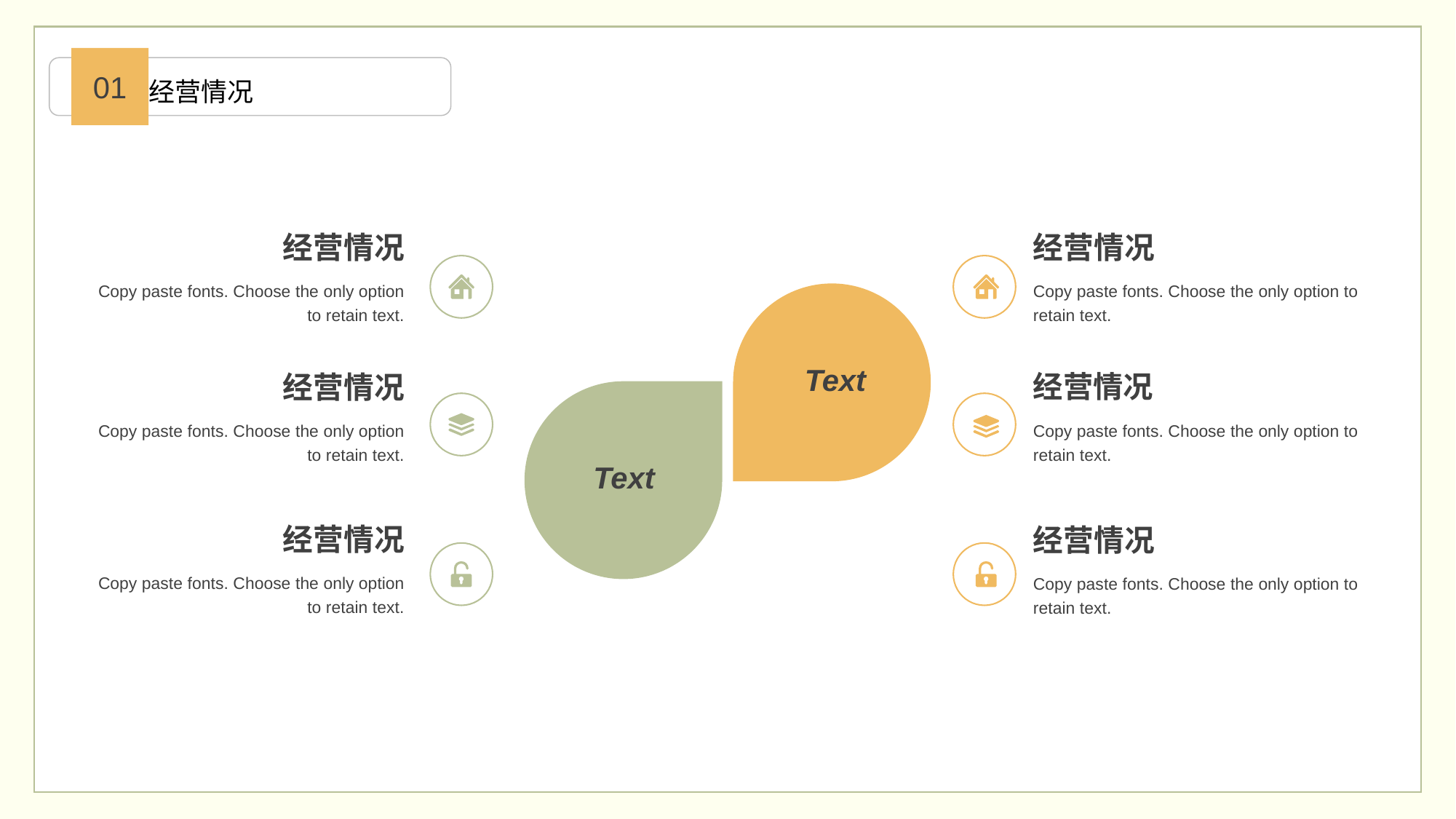

01
              经营情况
经营情况
经营情况

Copy paste fonts. Choose the only option to retain text.
Copy paste fonts. Choose the only option to retain text.

Text

Text
经营情况
经营情况

Copy paste fonts. Choose the only option to retain text.
Copy paste fonts. Choose the only option to retain text.

经营情况
经营情况

Copy paste fonts. Choose the only option to retain text.
Copy paste fonts. Choose the only option to retain text.